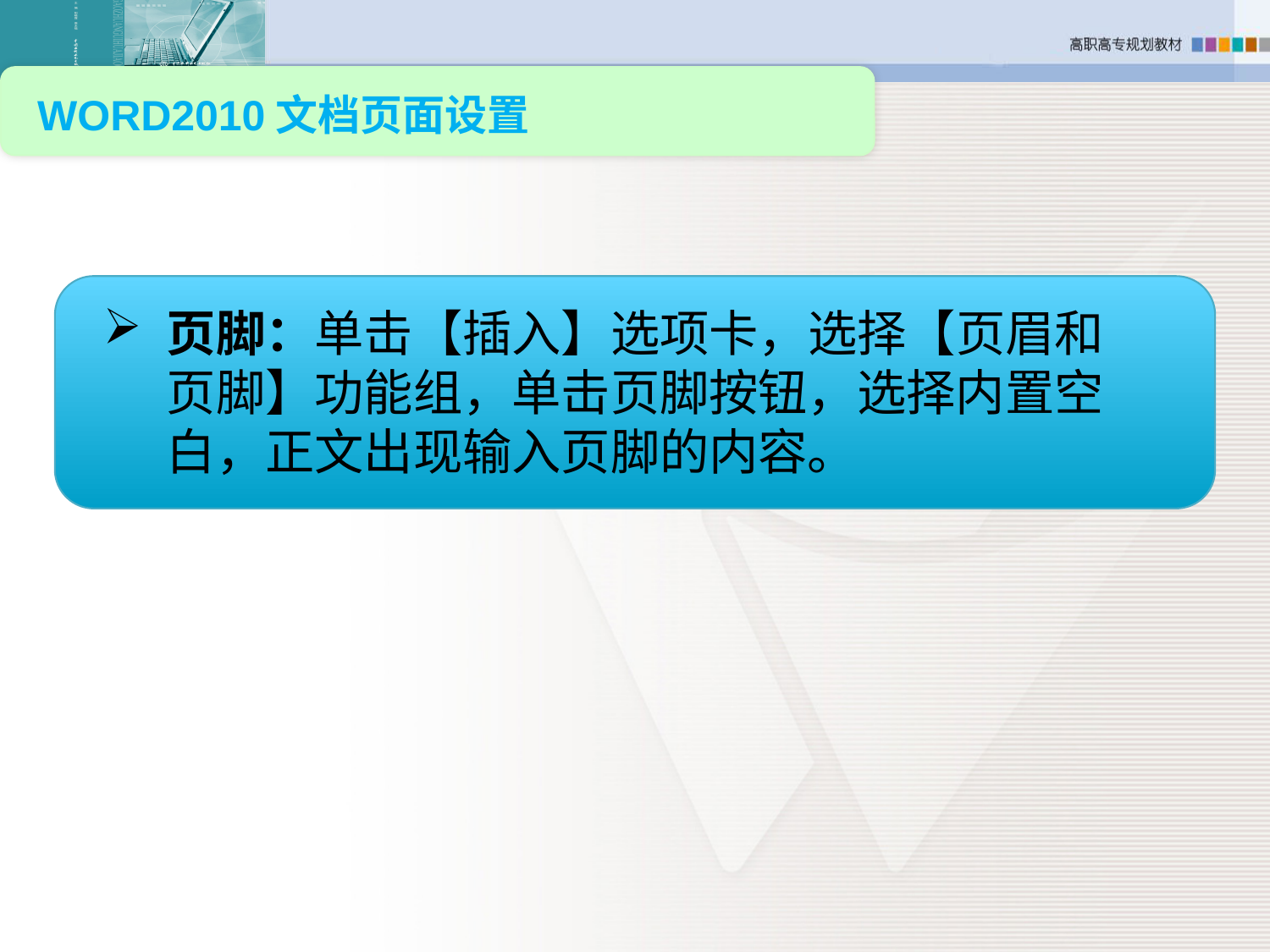

word2010文档页面设置

页脚：单击【插入】选项卡，选择【页眉和页脚】功能组，单击页脚按钮，选择内置空白，正文出现输入页脚的内容。